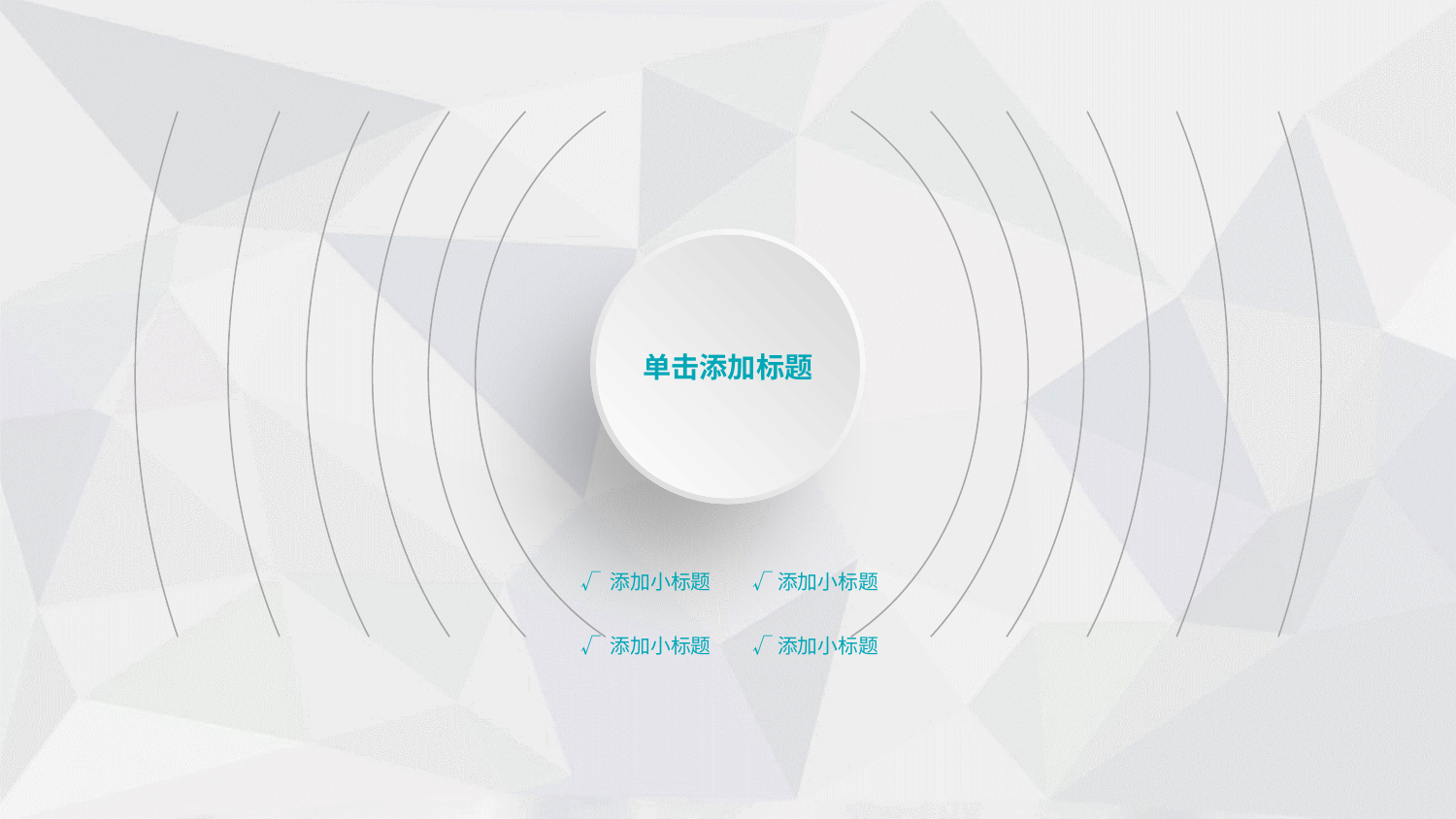

单击添加标题
√ 添加小标题
√添加小标题
√ 添加小标题
√添加小标题